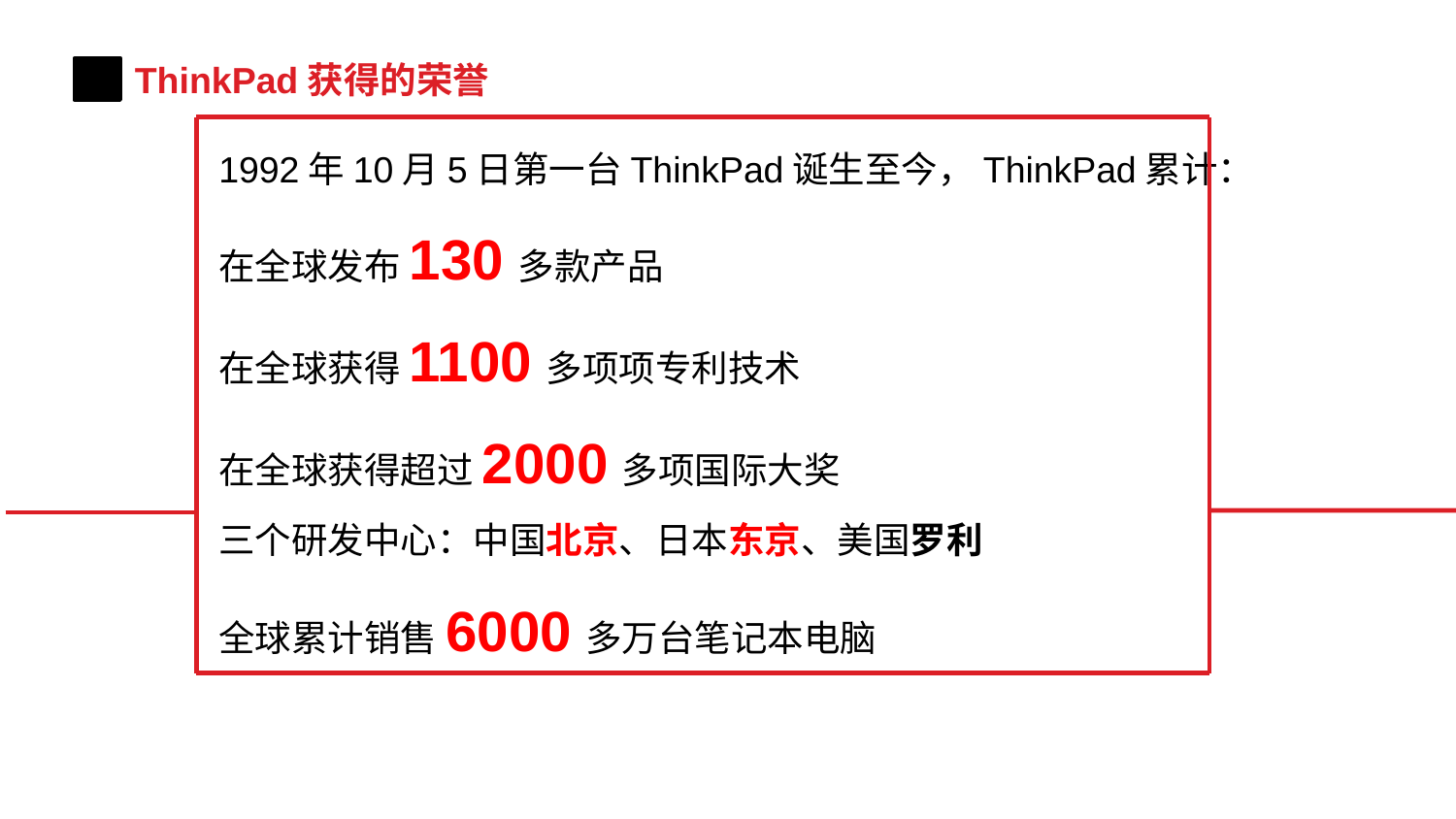

ThinkPad获得的荣誉

1992年10月5日第一台ThinkPad诞生至今，ThinkPad累计：
在全球发布130多款产品
在全球获得1100多项项专利技术
在全球获得超过2000多项国际大奖
三个研发中心：中国北京、日本东京、美国罗利
全球累计销售6000多万台笔记本电脑